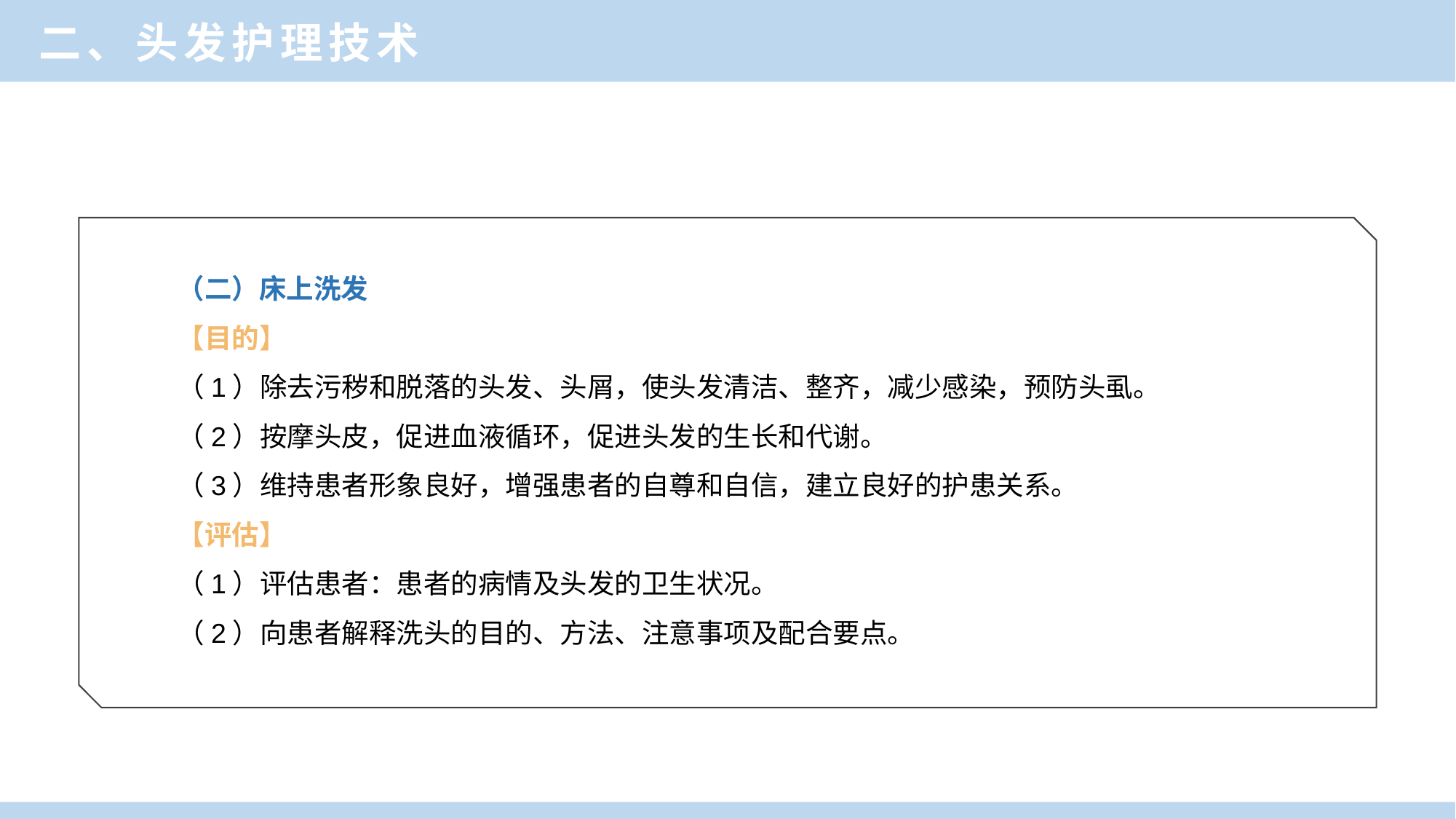

二、头发护理技术

（二）床上洗发
【目的】
（1）除去污秽和脱落的头发、头屑，使头发清洁、整齐，减少感染，预防头虱。
（2）按摩头皮，促进血液循环，促进头发的生长和代谢。
（3）维持患者形象良好，增强患者的自尊和自信，建立良好的护患关系。
【评估】
（1）评估患者：患者的病情及头发的卫生状况。
（2）向患者解释洗头的目的、方法、注意事项及配合要点。